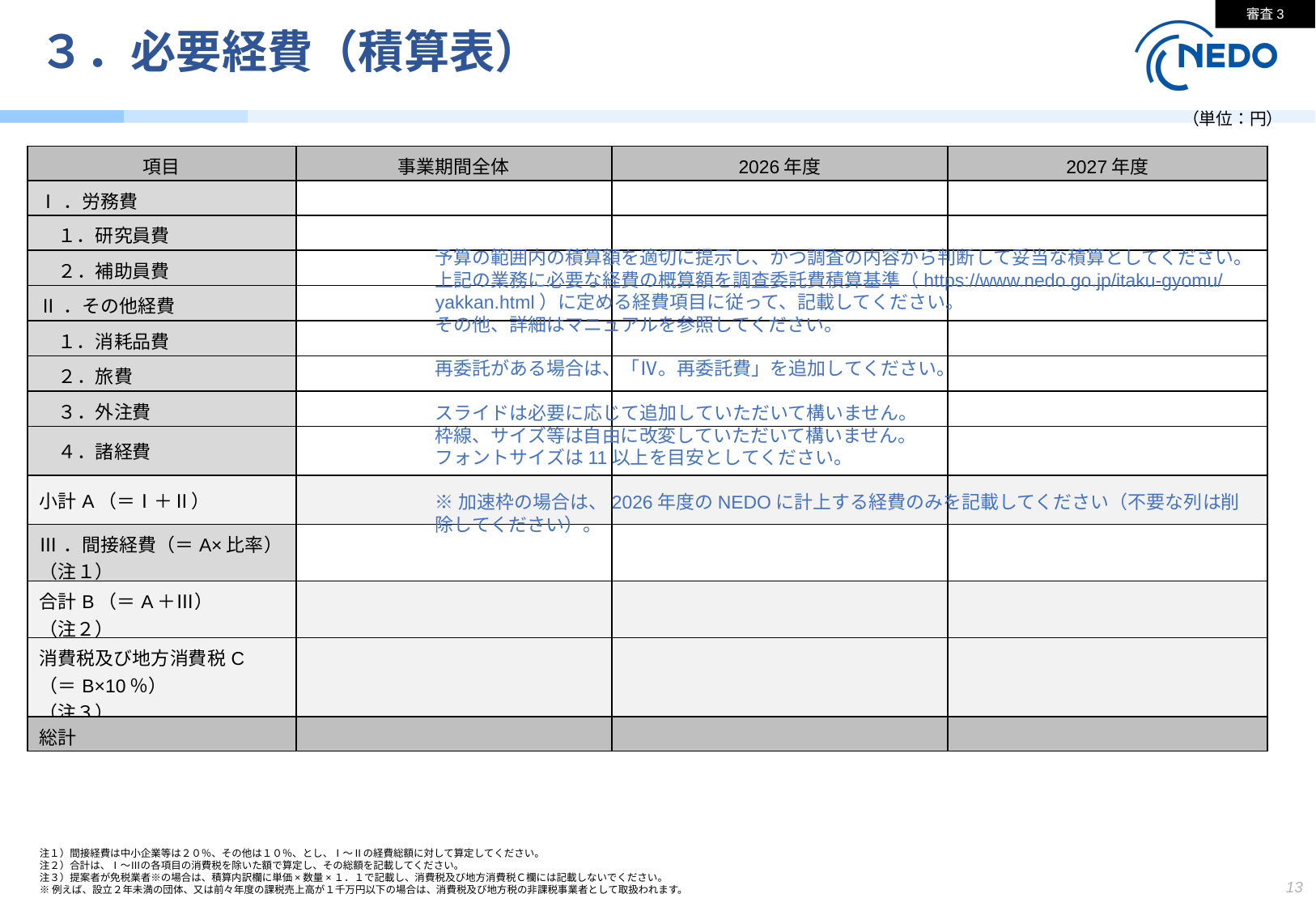

審査3
# ３．必要経費（積算表）
（単位：円）
| 項目 | 事業期間全体 | 2026年度 | 2027年度 |
| --- | --- | --- | --- |
| Ⅰ．労務費 |  |  |  |
| １．研究員費 |  |  |  |
| ２．補助員費 |  |  |  |
| Ⅱ．その他経費 |  |  |  |
| １．消耗品費 |  |  |  |
| ２．旅費 |  |  |  |
| ３．外注費 |  |  |  |
| ４．諸経費 |  |  |  |
| 小計A（＝Ⅰ＋Ⅱ） |  |  |  |
| Ⅲ．間接経費（＝A×比率） （注１） |  |  |  |
| 合計B（＝A＋Ⅲ） （注２） |  |  |  |
| 消費税及び地方消費税C（＝B×10％） （注３） |  |  |  |
| 総計 |  |  |  |
予算の範囲内の積算額を適切に提示し、かつ調査の内容から判断して妥当な積算としてください。
上記の業務に必要な経費の概算額を調査委託費積算基準（https://www.nedo.go.jp/itaku-gyomu/yakkan.html）に定める経費項目に従って、記載してください。
その他、詳細はマニュアルを参照してください。

再委託がある場合は、「Ⅳ。再委託費」を追加してください。

スライドは必要に応じて追加していただいて構いません。
枠線、サイズ等は自由に改変していただいて構いません。
フォントサイズは11以上を目安としてください。

※加速枠の場合は、2026年度のNEDOに計上する経費のみを記載してください（不要な列は削除してください）。
注１）間接経費は中小企業等は２０％、その他は１０％、とし、Ⅰ～Ⅱの経費総額に対して算定してください。
注２）合計は、Ⅰ～Ⅲの各項目の消費税を除いた額で算定し、その総額を記載してください。
注３）提案者が免税業者※の場合は、積算内訳欄に単価×数量×１．１で記載し、消費税及び地方消費税Ｃ欄には記載しないでください。
※例えば、設立２年未満の団体、又は前々年度の課税売上高が１千万円以下の場合は、消費税及び地方税の非課税事業者として取扱われます。
13